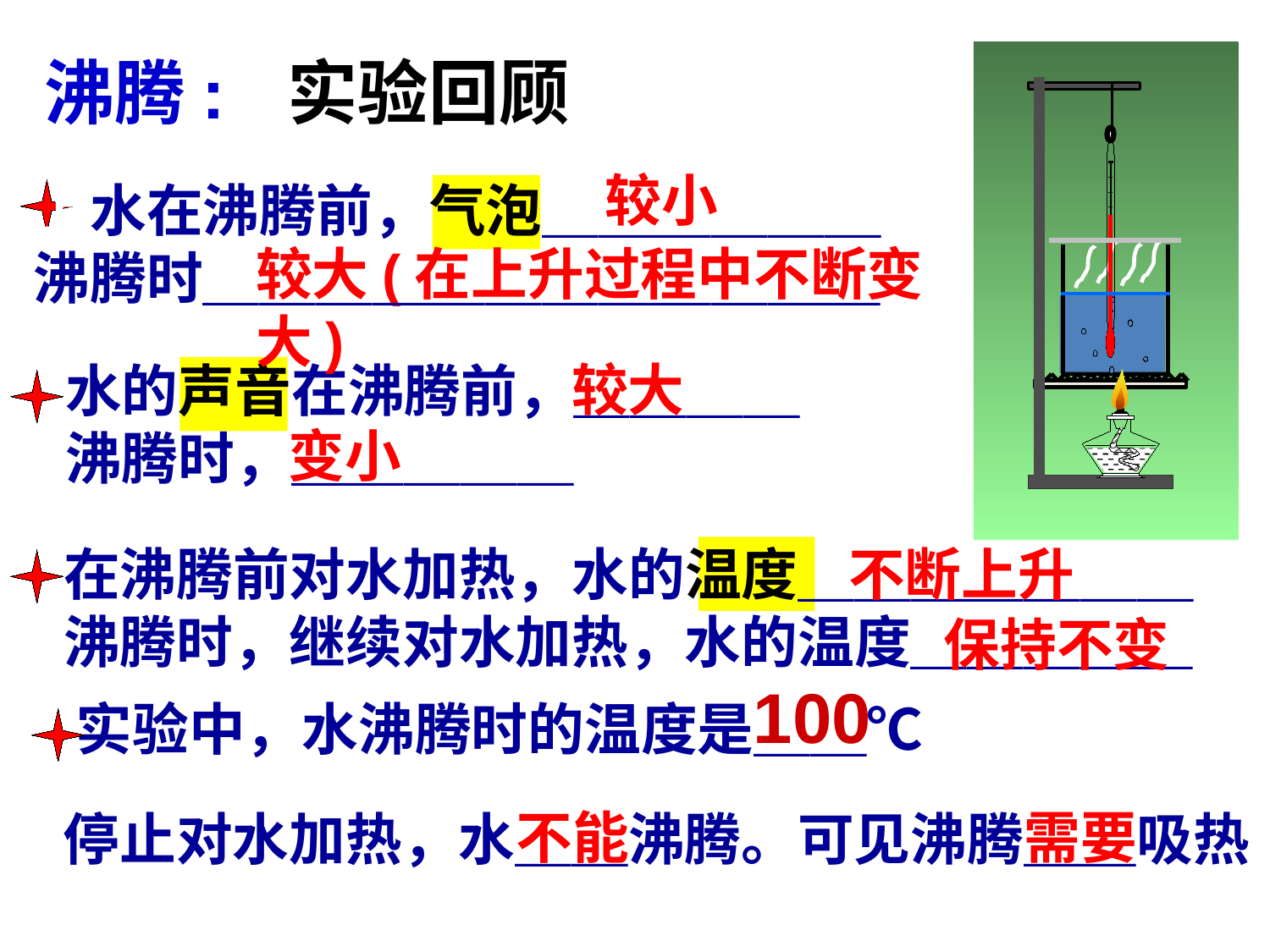

沸腾:
实验回顾

较小
上水在沸腾前，气泡＿＿＿＿＿＿沸腾时＿＿＿＿＿＿＿＿＿＿＿＿

较大(在上升过程中不断变大)
较大
水的声音在沸腾前，＿＿＿＿　　沸腾时，＿＿＿＿＿

变小
在沸腾前对水加热，水的温度＿＿＿＿＿＿＿沸腾时，继续对水加热，水的温度＿＿＿＿＿
不断上升

保持不变
100
实验中，水沸腾时的温度是＿＿℃

不能
需要
停止对水加热，水＿＿沸腾。可见沸腾＿＿吸热